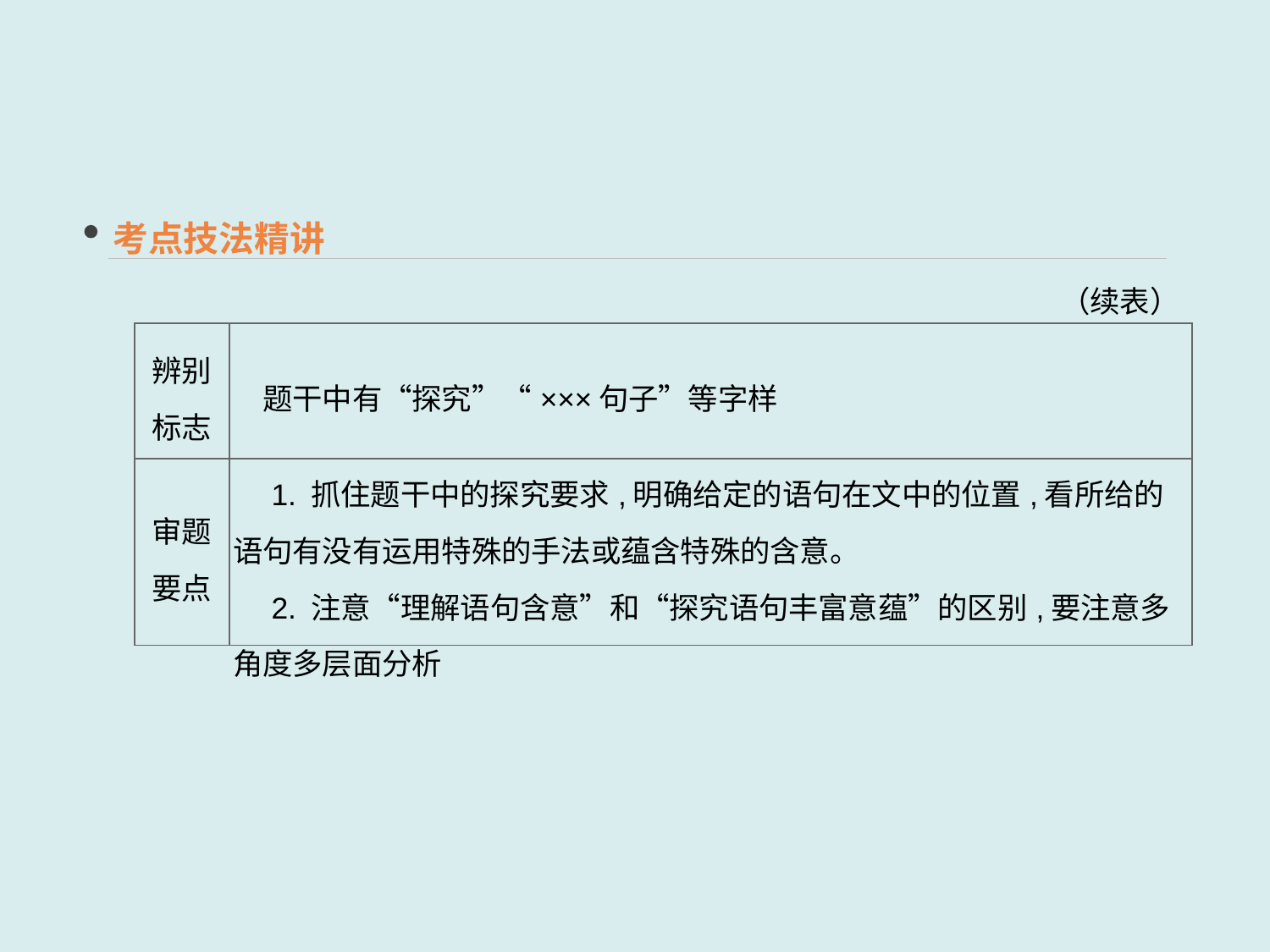

考点技法精讲

（续表）
| 辨别 标志 | 题干中有“探究”“×××句子”等字样 |
| --- | --- |
| 审题 要点 | 1. 抓住题干中的探究要求,明确给定的语句在文中的位置,看所给的语句有没有运用特殊的手法或蕴含特殊的含意。 　2. 注意“理解语句含意”和“探究语句丰富意蕴”的区别,要注意多角度多层面分析 |